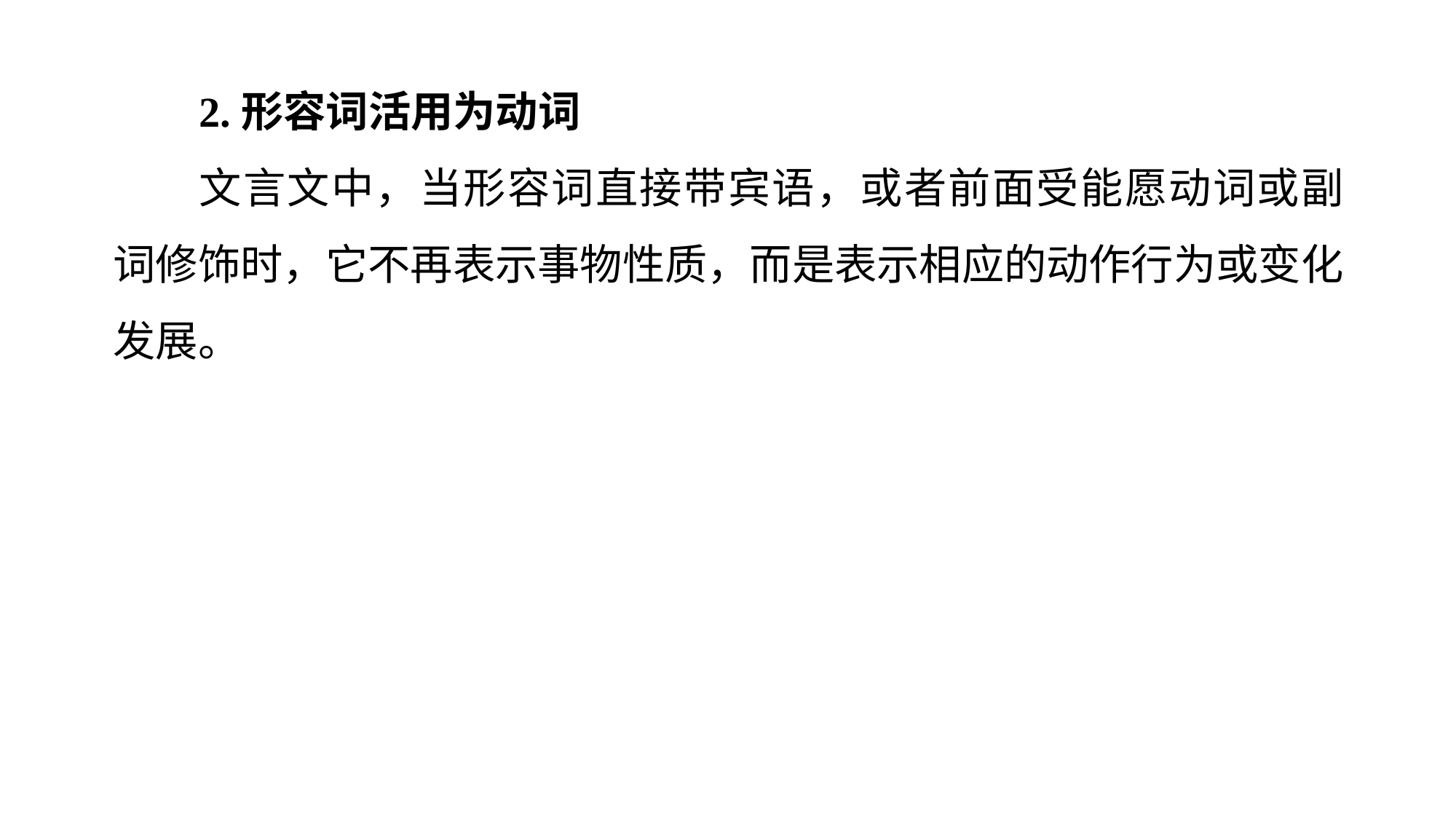

2.形容词活用为动词
文言文中，当形容词直接带宾语，或者前面受能愿动词或副词修饰时，它不再表示事物性质，而是表示相应的动作行为或变化发展。